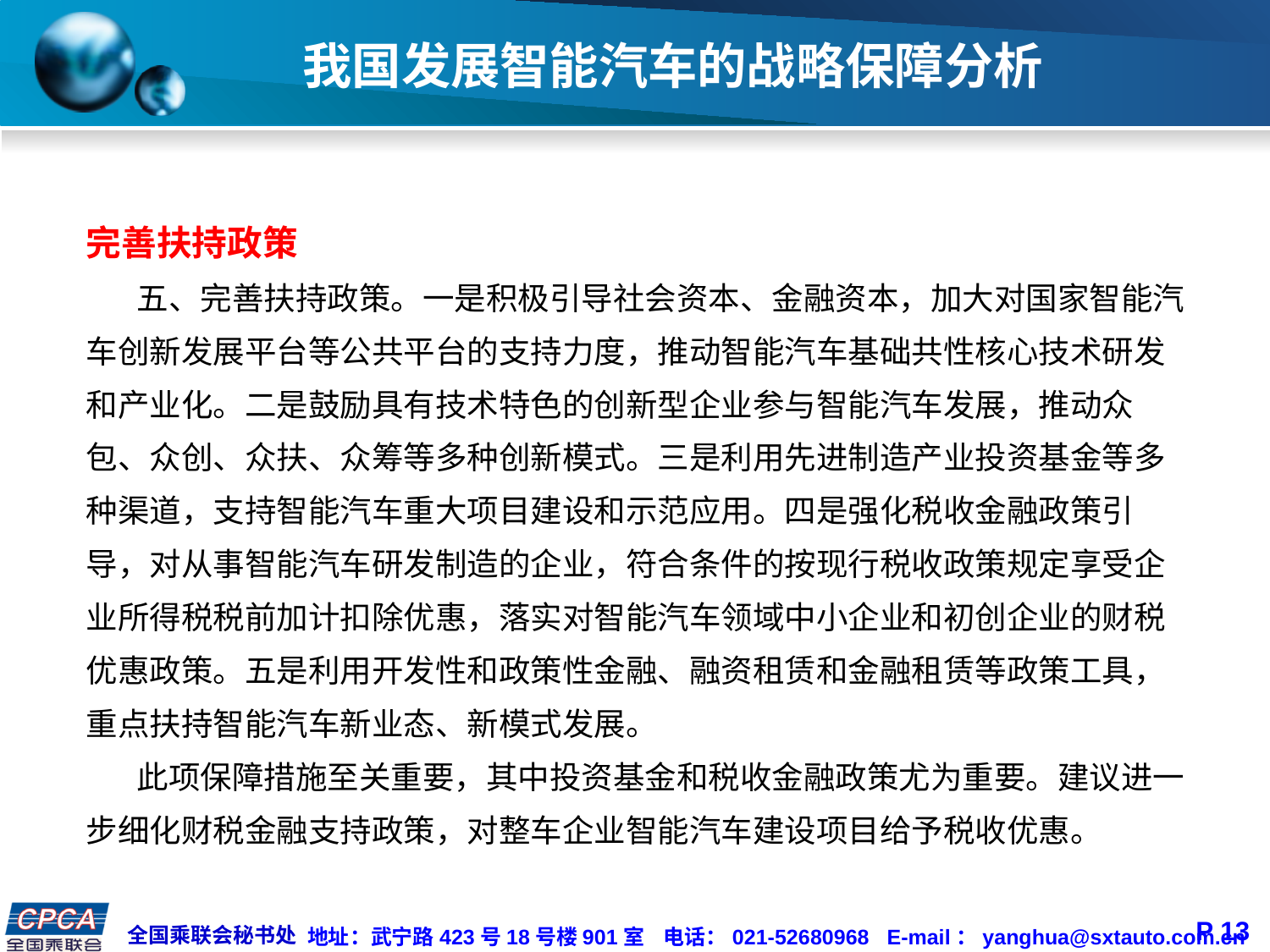

# 我国发展智能汽车的战略保障分析
完善扶持政策
      五、完善扶持政策。一是积极引导社会资本、金融资本，加大对国家智能汽车创新发展平台等公共平台的支持力度，推动智能汽车基础共性核心技术研发和产业化。二是鼓励具有技术特色的创新型企业参与智能汽车发展，推动众包、众创、众扶、众筹等多种创新模式。三是利用先进制造产业投资基金等多种渠道，支持智能汽车重大项目建设和示范应用。四是强化税收金融政策引导，对从事智能汽车研发制造的企业，符合条件的按现行税收政策规定享受企业所得税税前加计扣除优惠，落实对智能汽车领域中小企业和初创企业的财税优惠政策。五是利用开发性和政策性金融、融资租赁和金融租赁等政策工具，重点扶持智能汽车新业态、新模式发展。
      此项保障措施至关重要，其中投资基金和税收金融政策尤为重要。建议进一步细化财税金融支持政策，对整车企业智能汽车建设项目给予税收优惠。